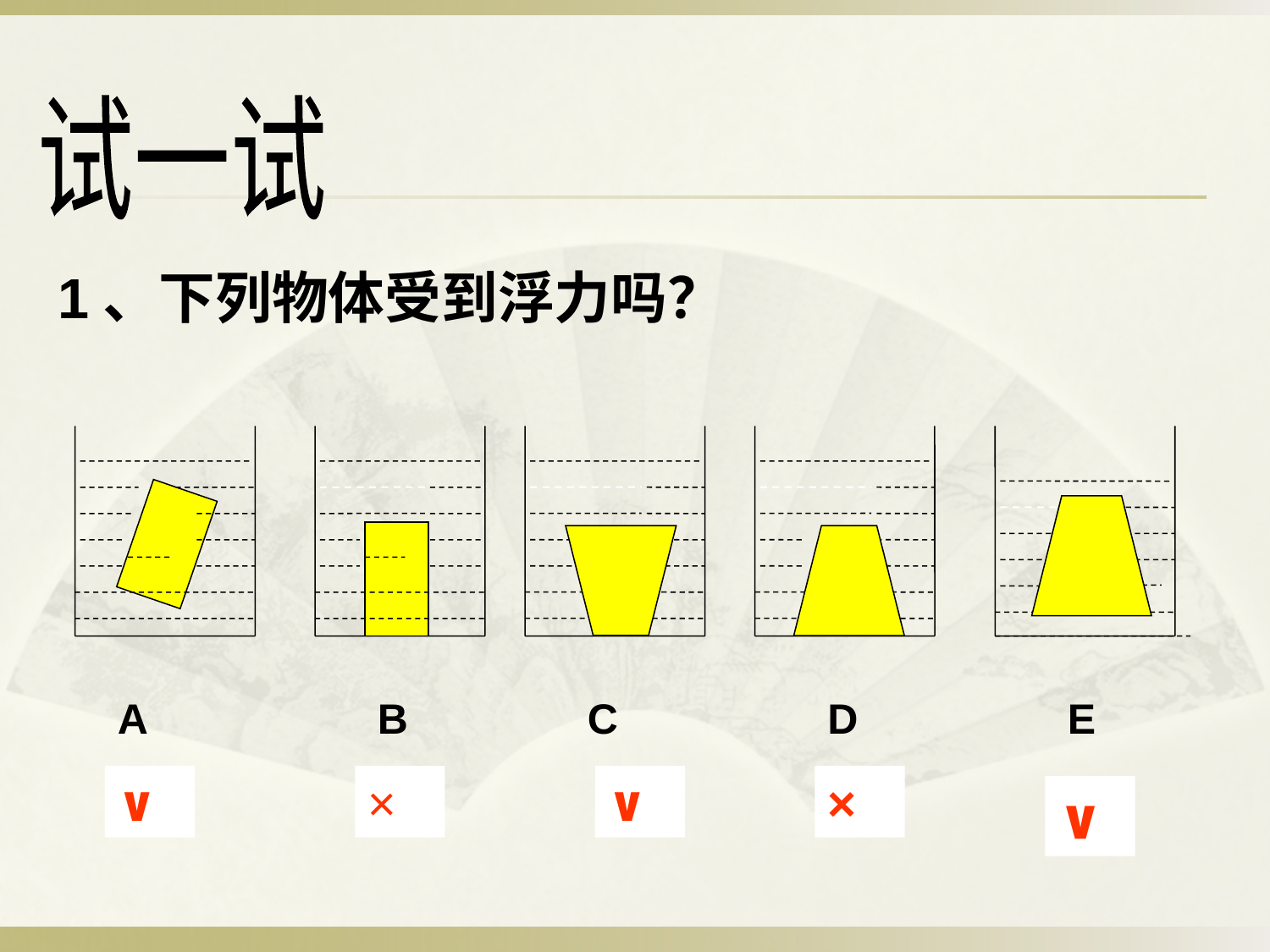

试一试
1、下列物体受到浮力吗？

A
B
C
D
E
∨
×
∨
×
∨